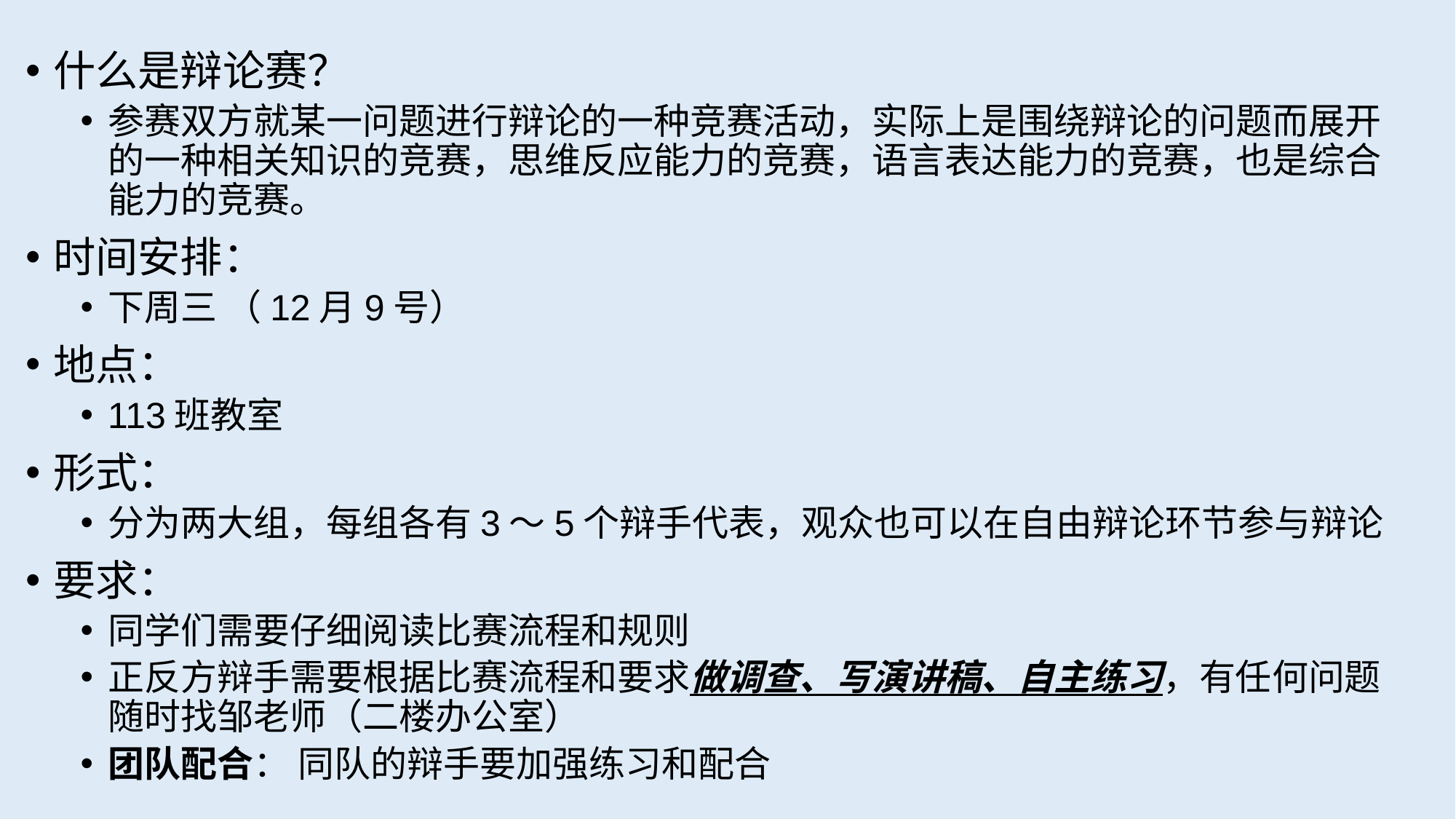

什么是辩论赛？
参赛双方就某一问题进行辩论的一种竞赛活动，实际上是围绕辩论的问题而展开的一种相关知识的竞赛，思维反应能力的竞赛，语言表达能力的竞赛，也是综合能力的竞赛。
时间安排：
下周三 （12月9号）
地点：
113班教室
形式：
分为两大组，每组各有3～5个辩手代表，观众也可以在自由辩论环节参与辩论
要求：
同学们需要仔细阅读比赛流程和规则
正反方辩手需要根据比赛流程和要求做调查、写演讲稿、自主练习，有任何问题随时找邹老师（二楼办公室）
团队配合： 同队的辩手要加强练习和配合